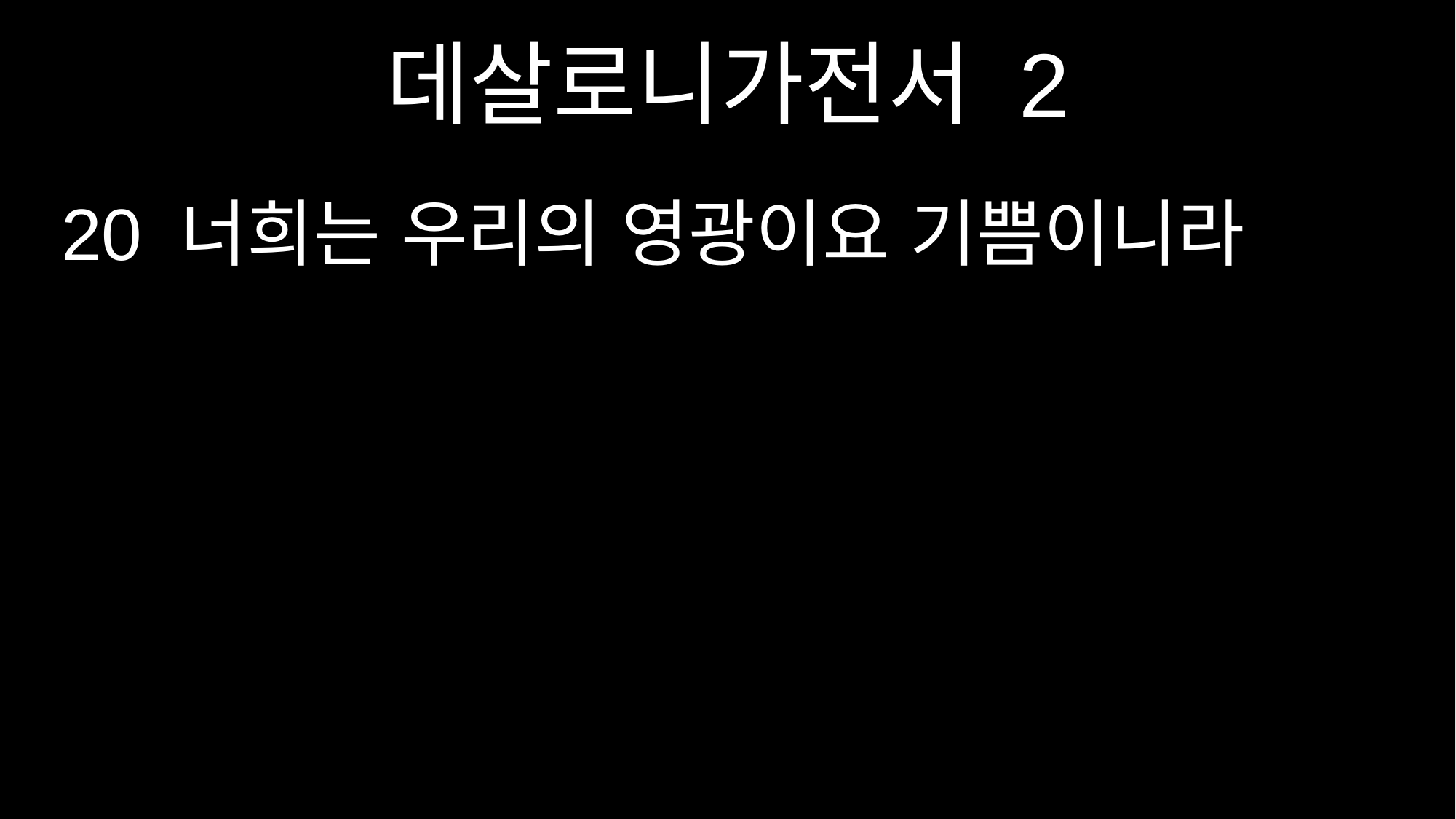

데살로니가전서 2
20 너희는 우리의 영광이요 기쁨이니라